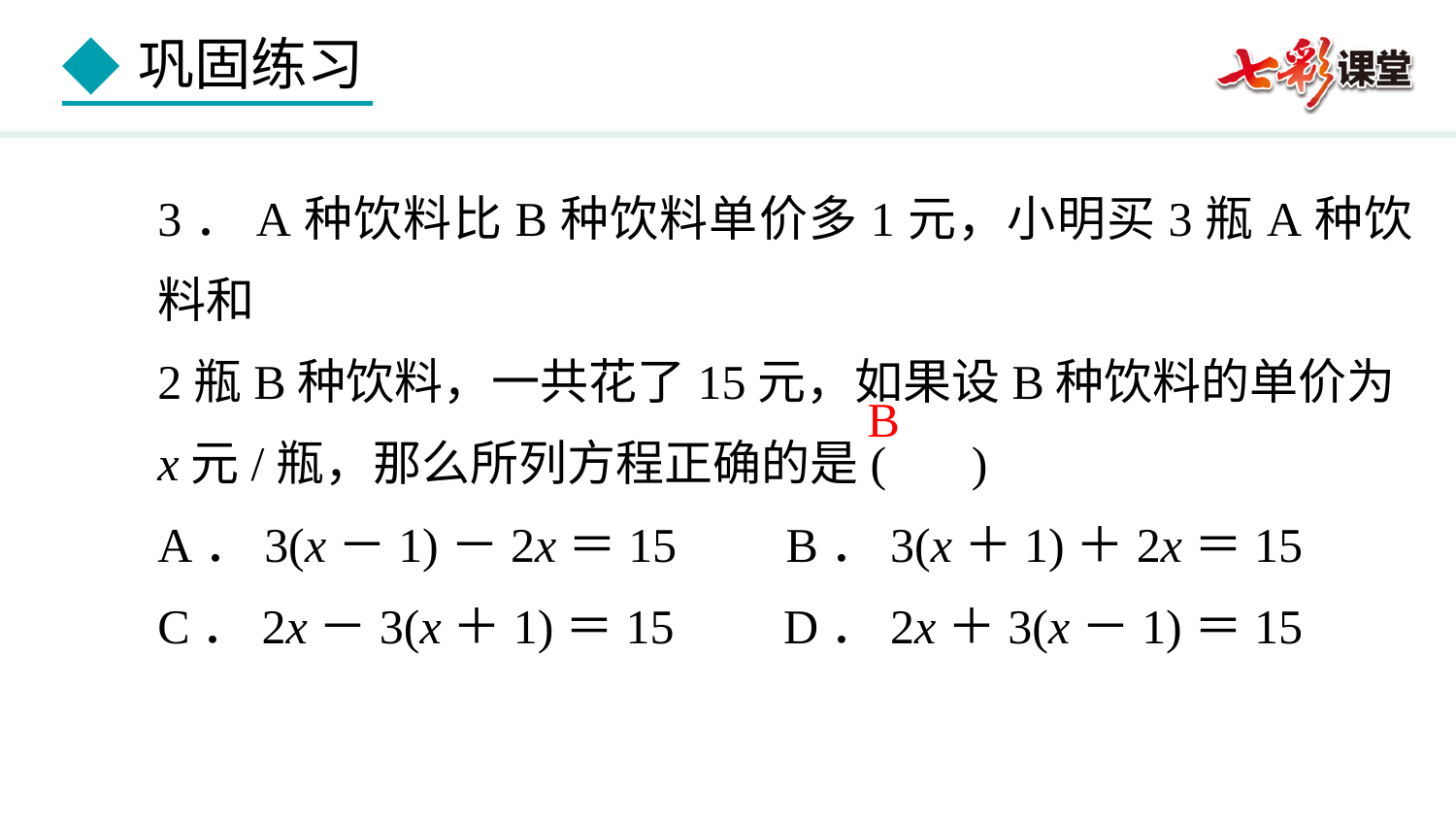

3．A种饮料比B种饮料单价多1元，小明买3瓶A种饮料和
2瓶B种饮料，一共花了15元，如果设B种饮料的单价为
x元/瓶，那么所列方程正确的是(       )
A．3(x－1)－2x＝15         B．3(x＋1)＋2x＝15
C．2x－3(x＋1)＝15         D．2x＋3(x－1)＝15
B